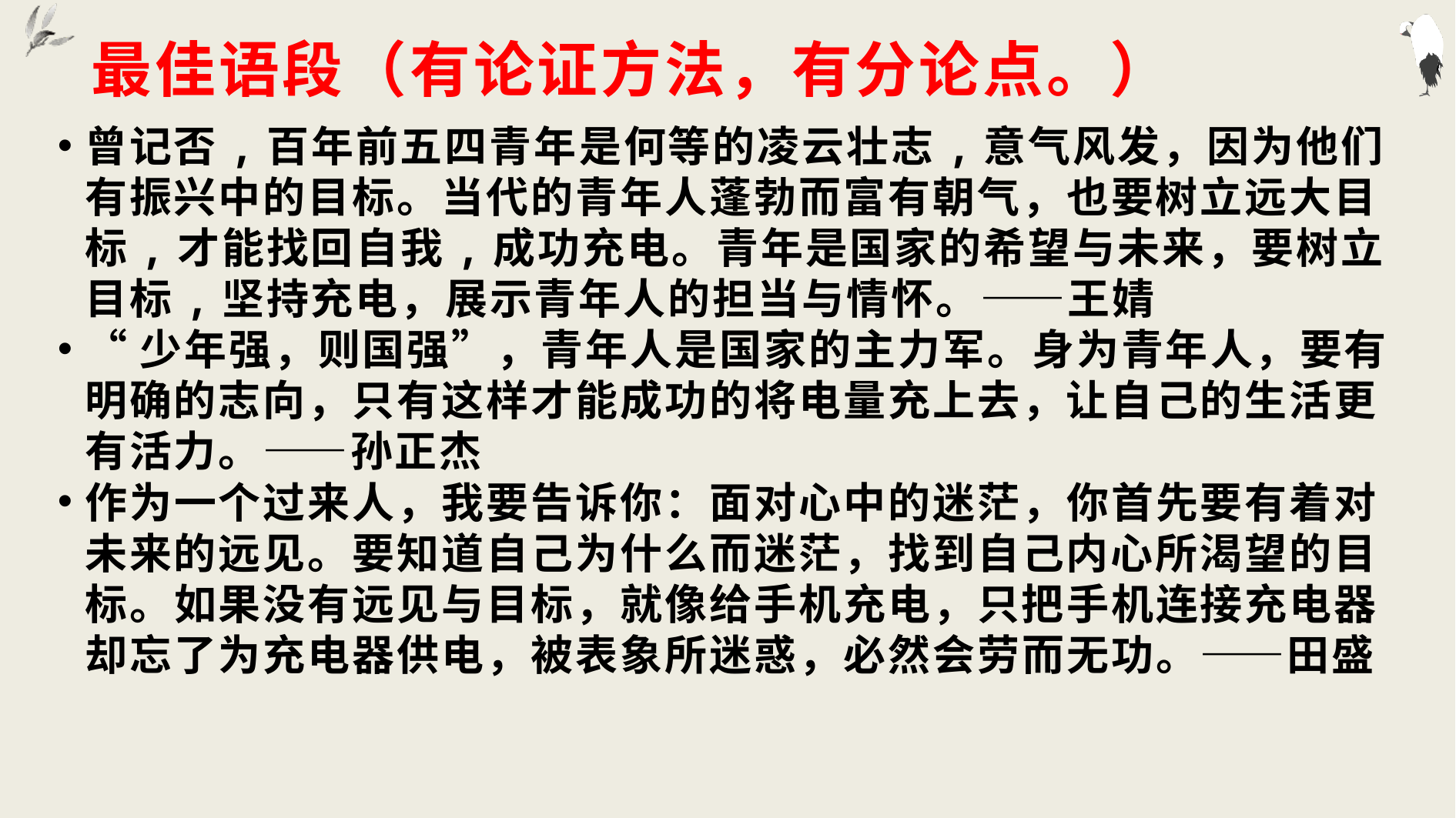

# 最佳语段（有论证方法，有分论点。）
曾记否,百年前五四青年是何等的凌云壮志,意气风发，因为他们有振兴中的目标。当代的青年人蓬勃而富有朝气，也要树立远大目标,才能找回自我,成功充电。青年是国家的希望与未来，要树立目标,坚持充电，展示青年人的担当与情怀。——王婧
“少年强，则国强”，青年人是国家的主力军。身为青年人，要有明确的志向，只有这样才能成功的将电量充上去，让自己的生活更有活力。——孙正杰
作为一个过来人，我要告诉你：面对心中的迷茫，你首先要有着对未来的远见。要知道自己为什么而迷茫，找到自己内心所渴望的目标。如果没有远见与目标，就像给手机充电，只把手机连接充电器却忘了为充电器供电，被表象所迷惑，必然会劳而无功。——田盛